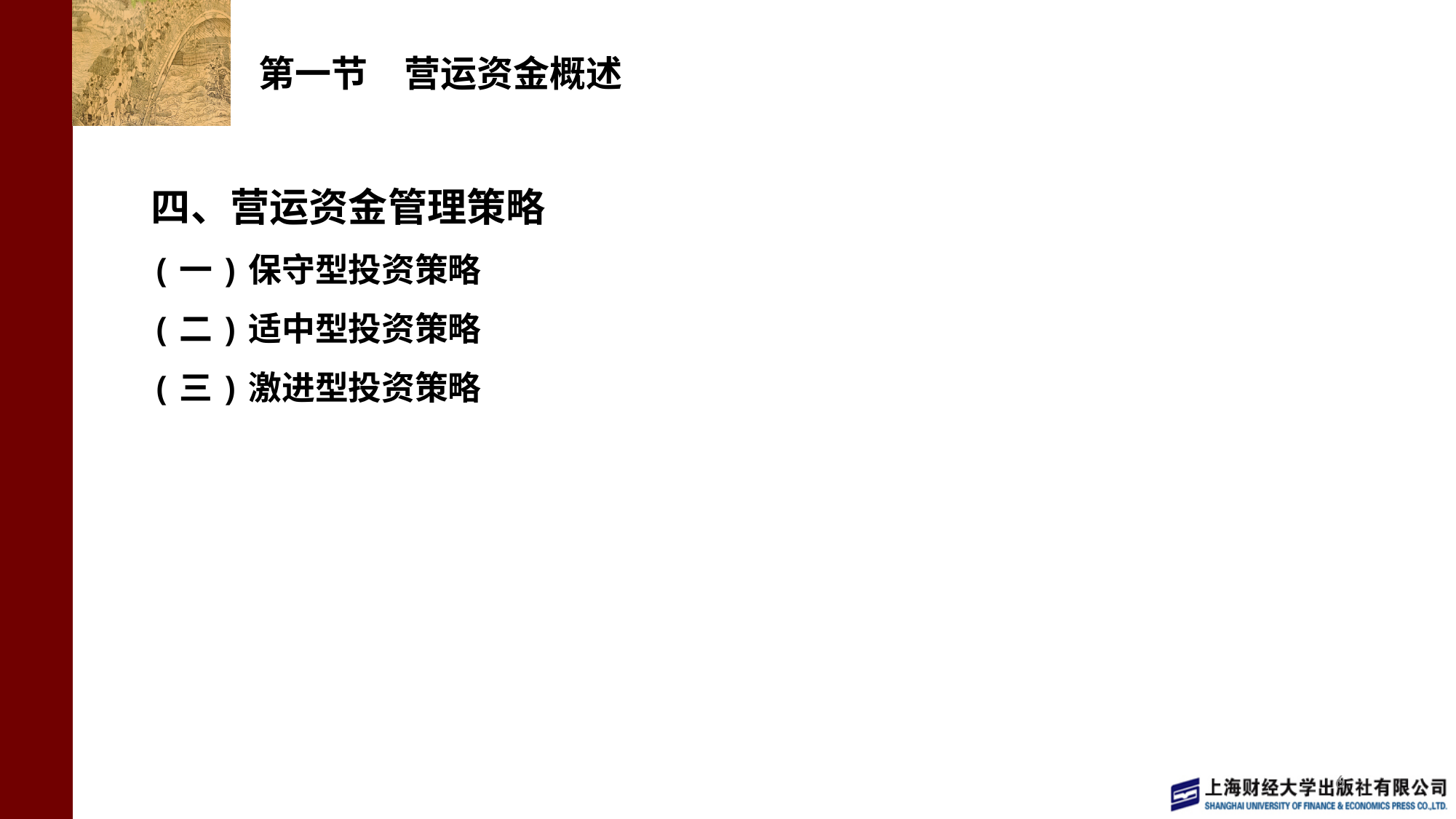

# 第一节　营运资金概述
四、营运资金管理策略
(一)保守型投资策略
(二)适中型投资策略
(三)激进型投资策略

6